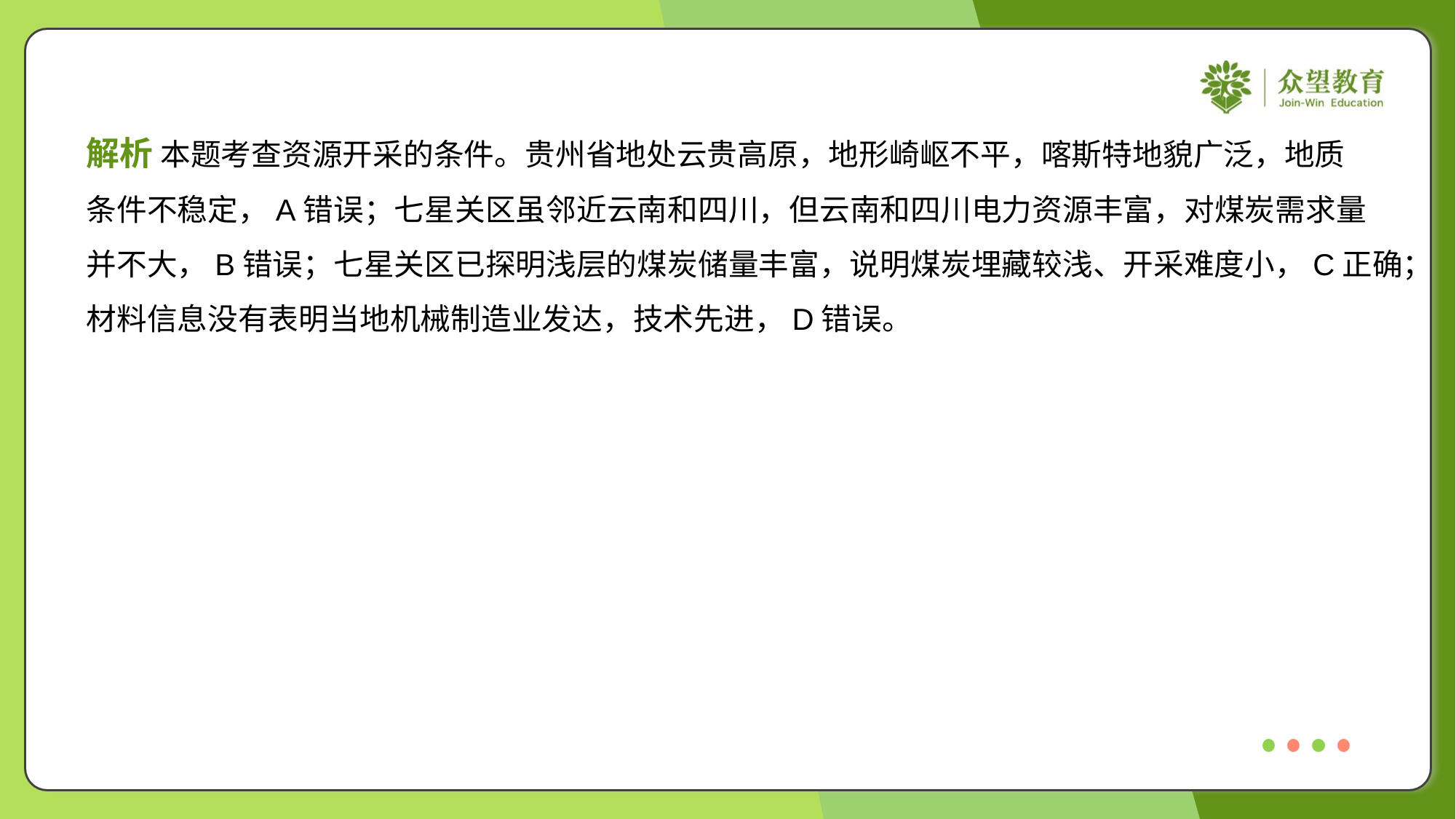

解析 本题考查资源开采的条件。贵州省地处云贵高原，地形崎岖不平，喀斯特地貌广泛，地质
条件不稳定，A错误；七星关区虽邻近云南和四川，但云南和四川电力资源丰富，对煤炭需求量
并不大，B错误；七星关区已探明浅层的煤炭储量丰富，说明煤炭埋藏较浅、开采难度小，C正确；
材料信息没有表明当地机械制造业发达，技术先进，D错误。